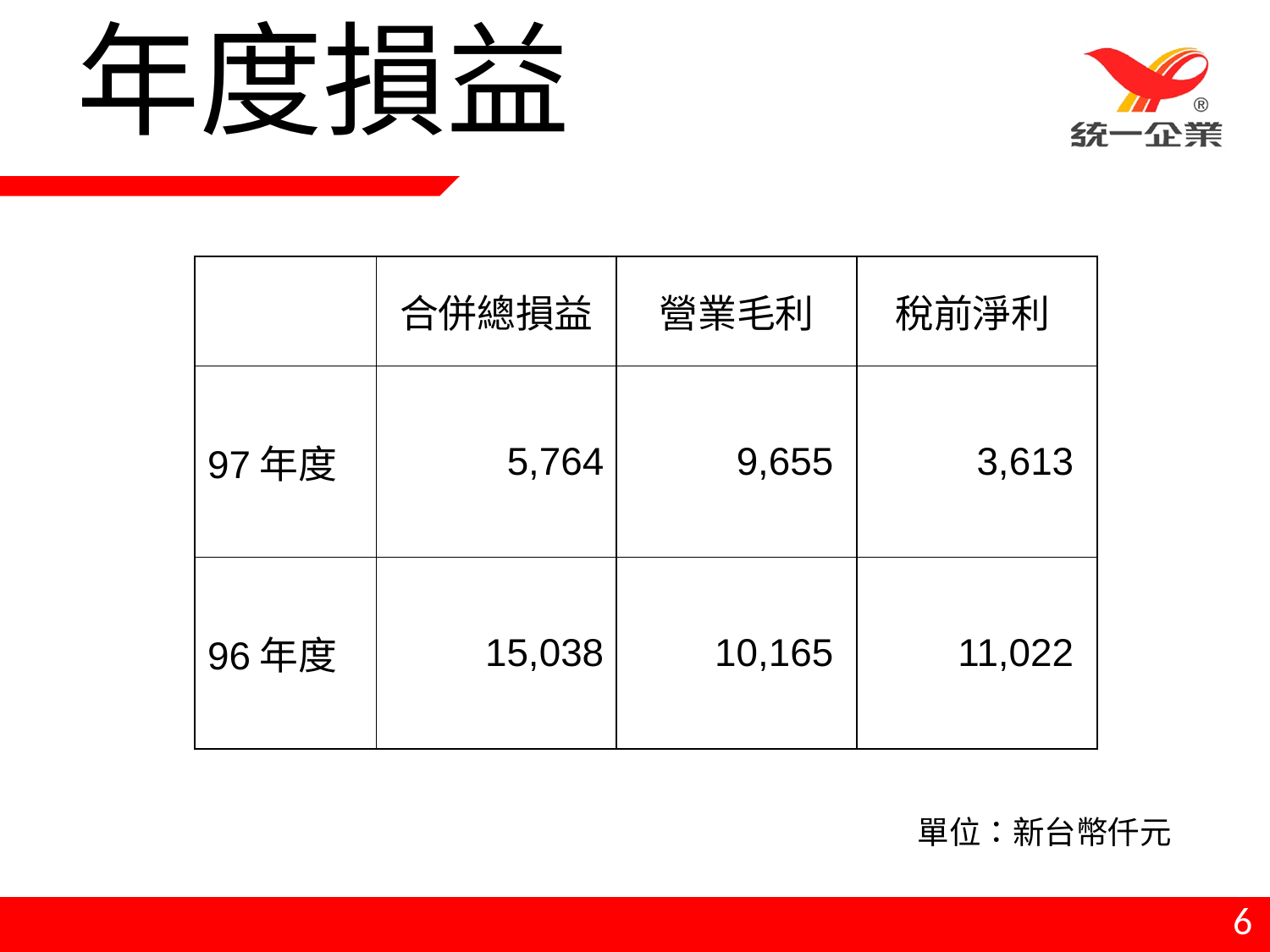

# 年度損益
|  | 合併總損益 | 營業毛利 | 稅前淨利 |
| --- | --- | --- | --- |
| 97年度 | 5,764 | 9,655 | 3,613 |
| 96年度 | 15,038 | 10,165 | 11,022 |
單位：新台幣仟元